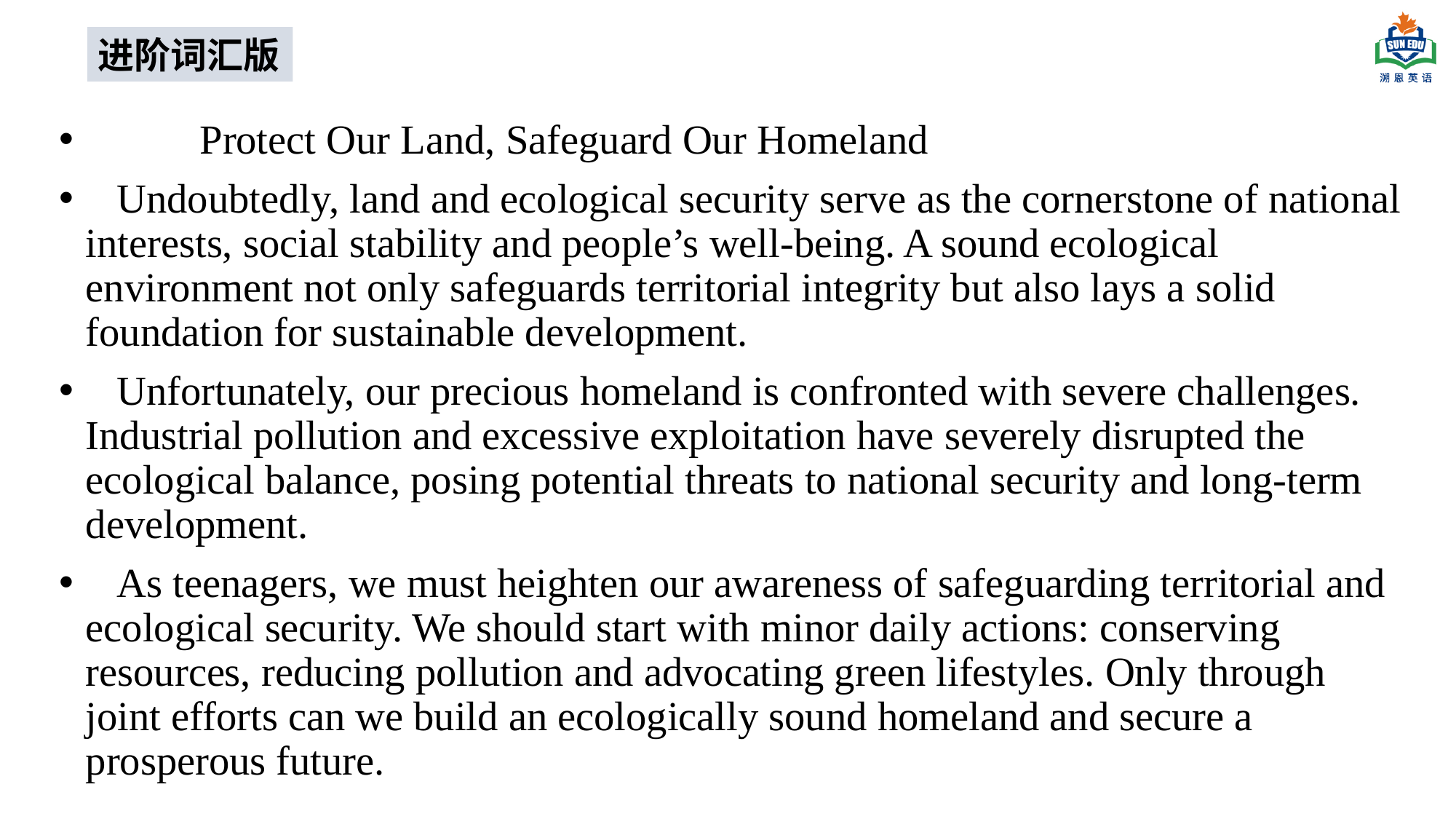

进阶词汇版
           Protect Our Land, Safeguard Our Homeland
   Undoubtedly, land and ecological security serve as the cornerstone of national interests, social stability and people’s well-being. A sound ecological environment not only safeguards territorial integrity but also lays a solid foundation for sustainable development.
   Unfortunately, our precious homeland is confronted with severe challenges. Industrial pollution and excessive exploitation have severely disrupted the ecological balance, posing potential threats to national security and long-term development.
   As teenagers, we must heighten our awareness of safeguarding territorial and ecological security. We should start with minor daily actions: conserving resources, reducing pollution and advocating green lifestyles. Only through joint efforts can we build an ecologically sound homeland and secure a prosperous future.